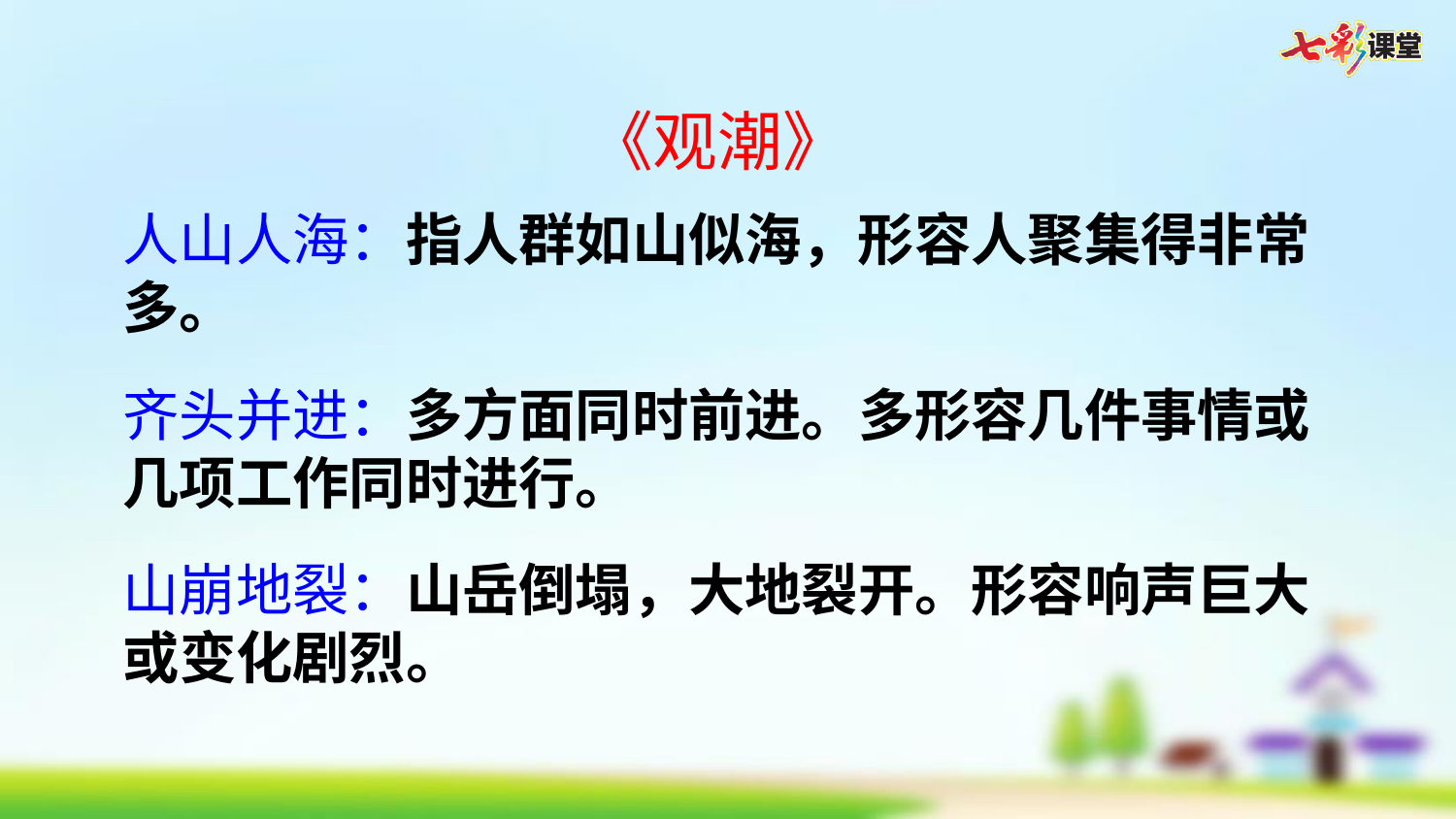

《观潮》
人山人海：指人群如山似海，形容人聚集得非常多。
齐头并进：多方面同时前进。多形容几件事情或几项工作同时进行。
山崩地裂：山岳倒塌，大地裂开。形容响声巨大或变化剧烈。